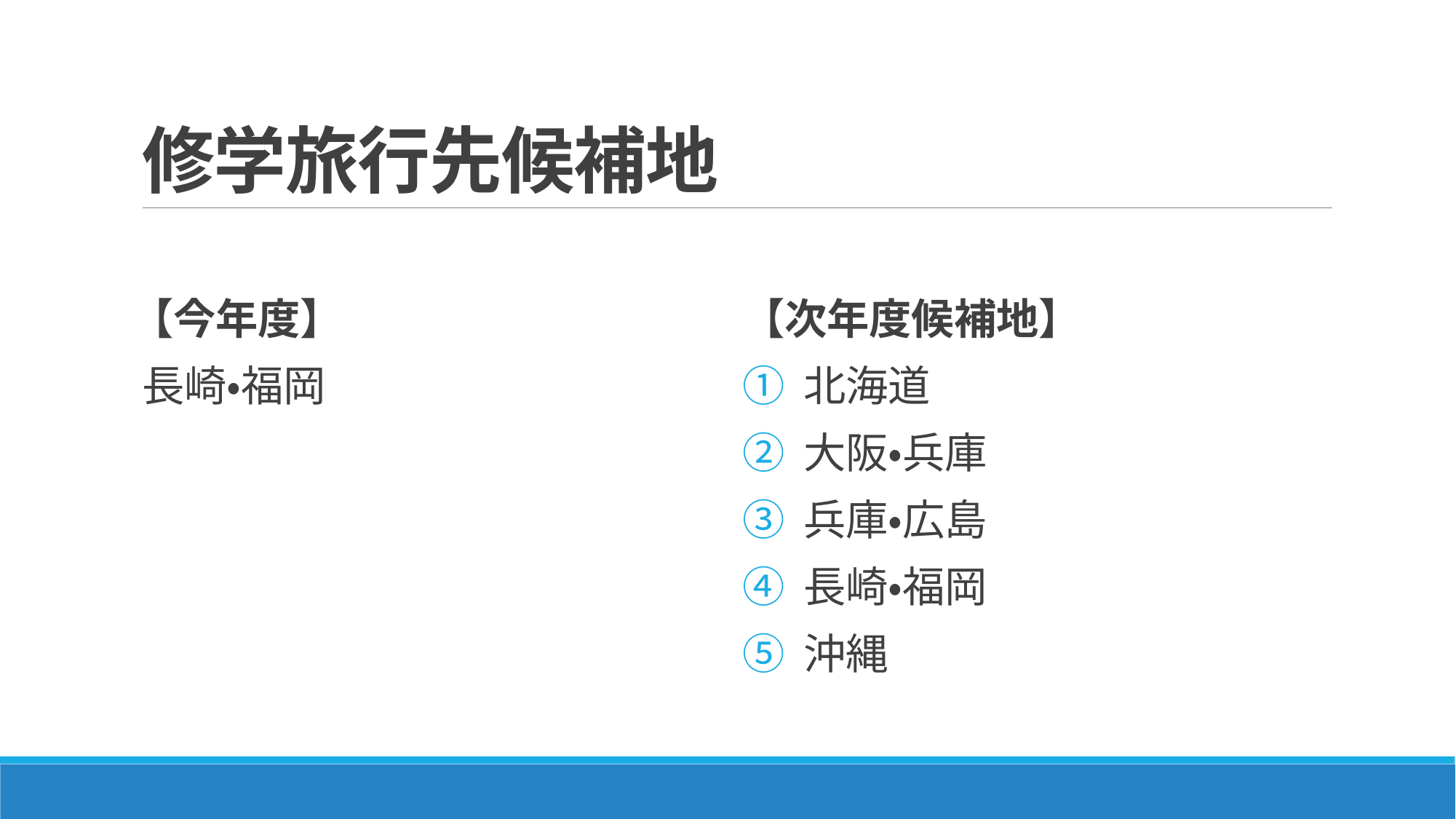

# 修学旅行先候補地

【今年度】
長崎・福岡

【次年度候補地】
北海道
大阪・兵庫
兵庫・広島
長崎・福岡
沖縄